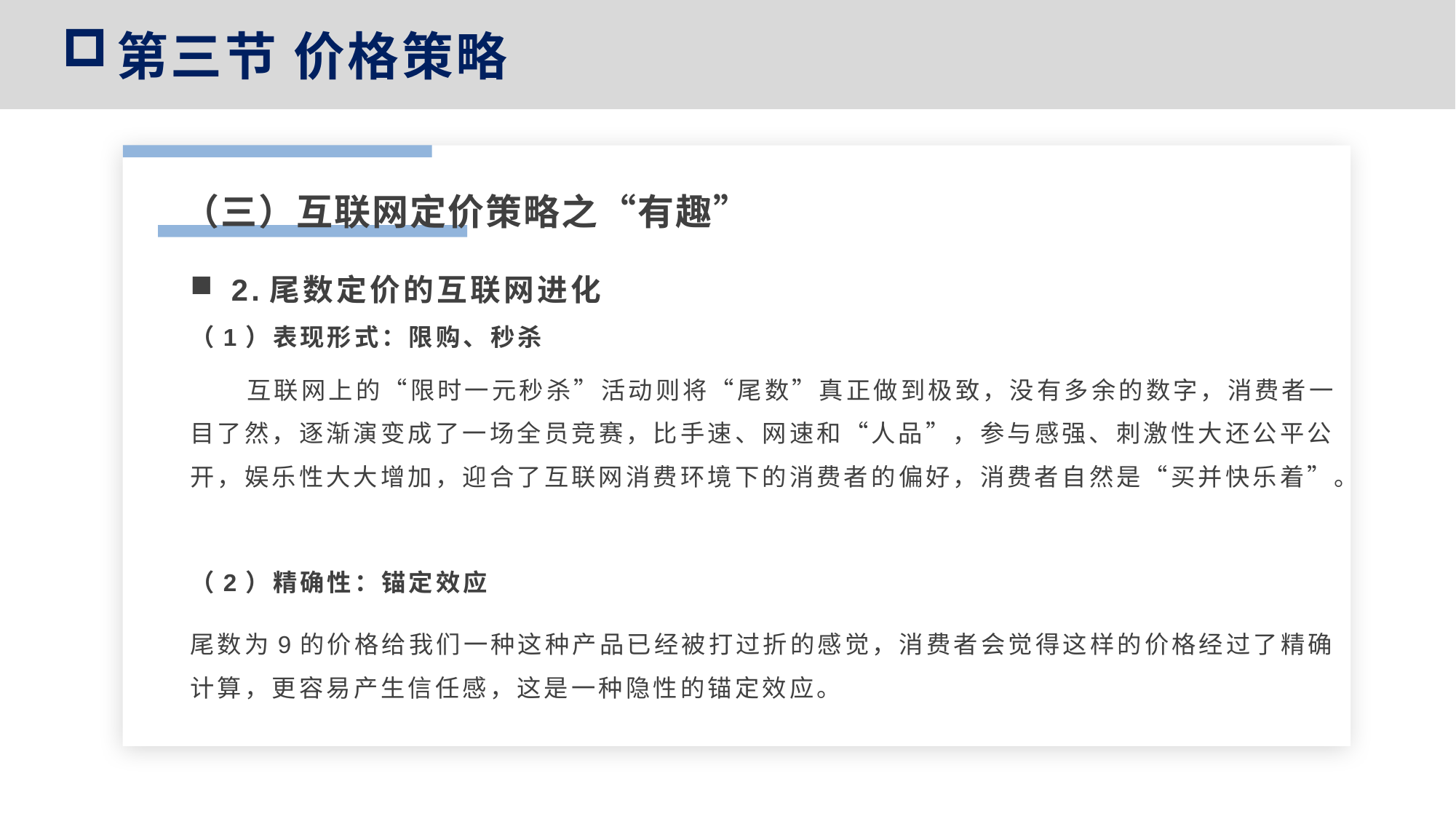

第三节 价格策略

（三）互联网定价策略之“有趣”

2.尾数定价的互联网进化
（1）表现形式：限购、秒杀
      互联网上的“限时一元秒杀”活动则将“尾数”真正做到极致，没有多余的数字，消费者一目了然，逐渐演变成了一场全员竞赛，比手速、网速和“人品”，参与感强、刺激性大还公平公开，娱乐性大大增加，迎合了互联网消费环境下的消费者的偏好，消费者自然是“买并快乐着”。
（2）精确性：锚定效应
尾数为9的价格给我们一种这种产品已经被打过折的感觉，消费者会觉得这样的价格经过了精确计算，更容易产生信任感，这是一种隐性的锚定效应。